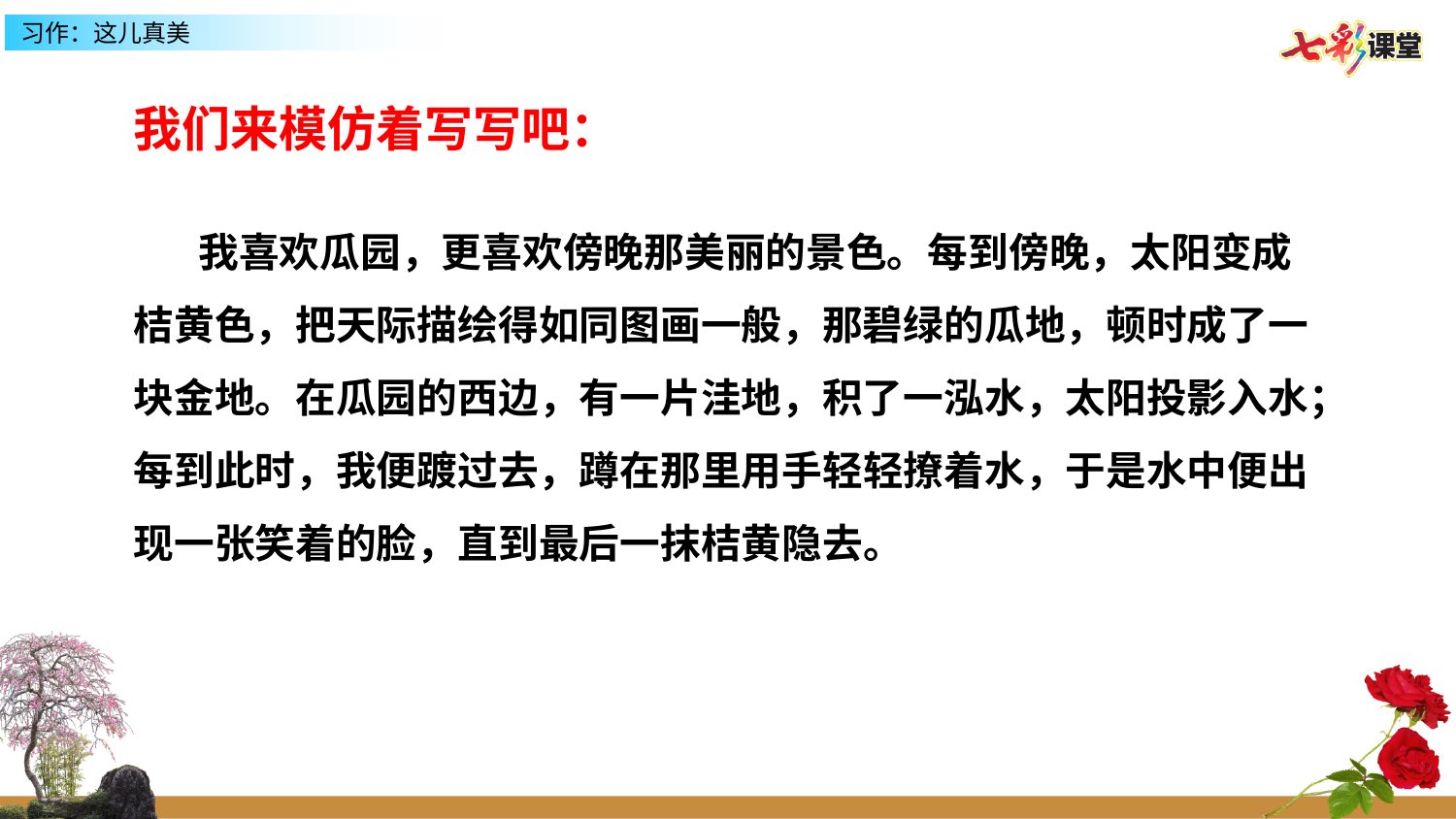

我们来模仿着写写吧：
      我喜欢瓜园，更喜欢傍晚那美丽的景色。每到傍晚，太阳变成桔黄色，把天际描绘得如同图画一般，那碧绿的瓜地，顿时成了一块金地。在瓜园的西边，有一片洼地，积了一泓水，太阳投影入水；每到此时，我便踱过去，蹲在那里用手轻轻撩着水，于是水中便出现一张笑着的脸，直到最后一抹桔黄隐去。